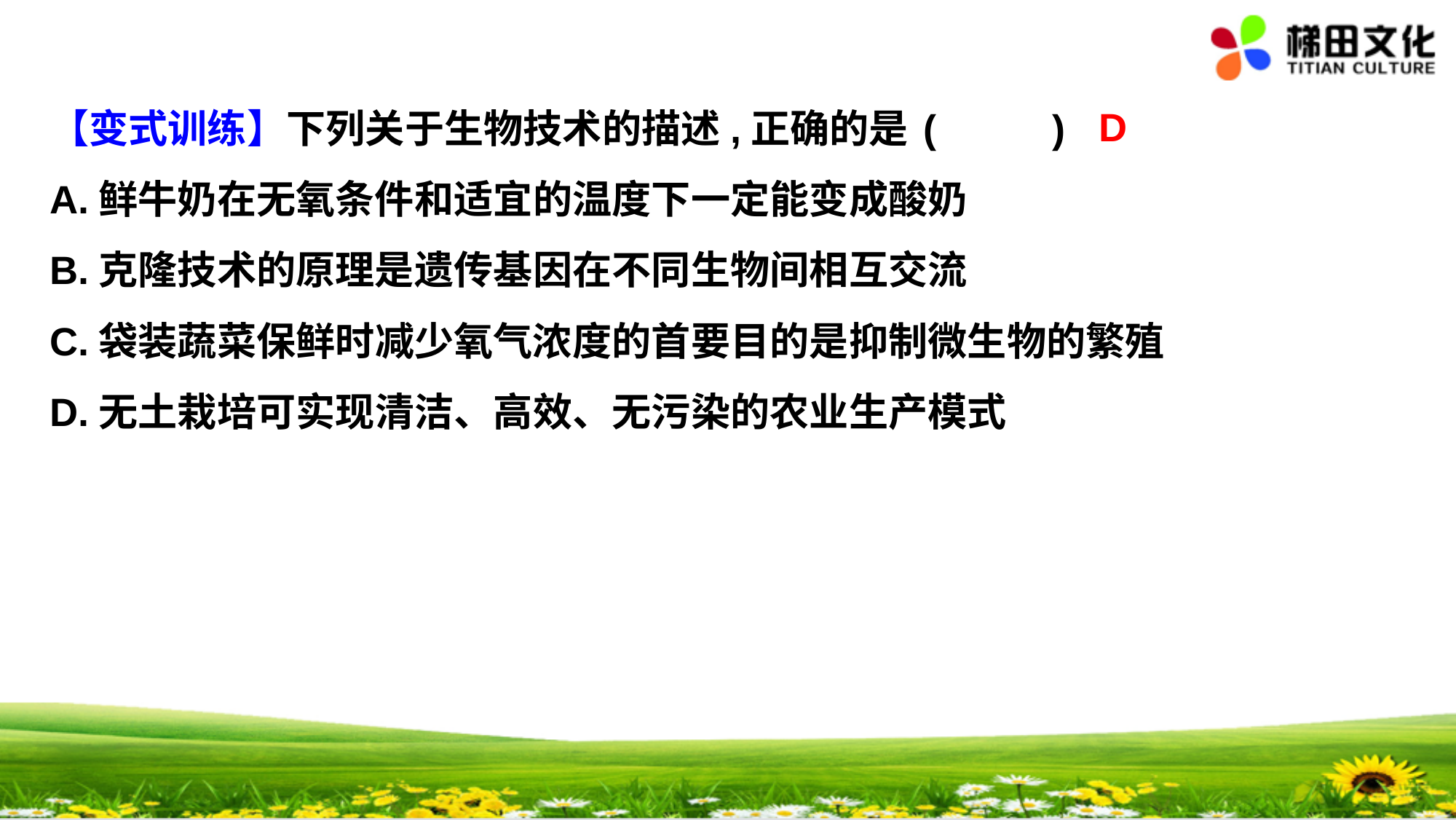

D
【变式训练】下列关于生物技术的描述,正确的是	(　  　)
A.鲜牛奶在无氧条件和适宜的温度下一定能变成酸奶
B.克隆技术的原理是遗传基因在不同生物间相互交流
C.袋装蔬菜保鲜时减少氧气浓度的首要目的是抑制微生物的繁殖
D.无土栽培可实现清洁、高效、无污染的农业生产模式